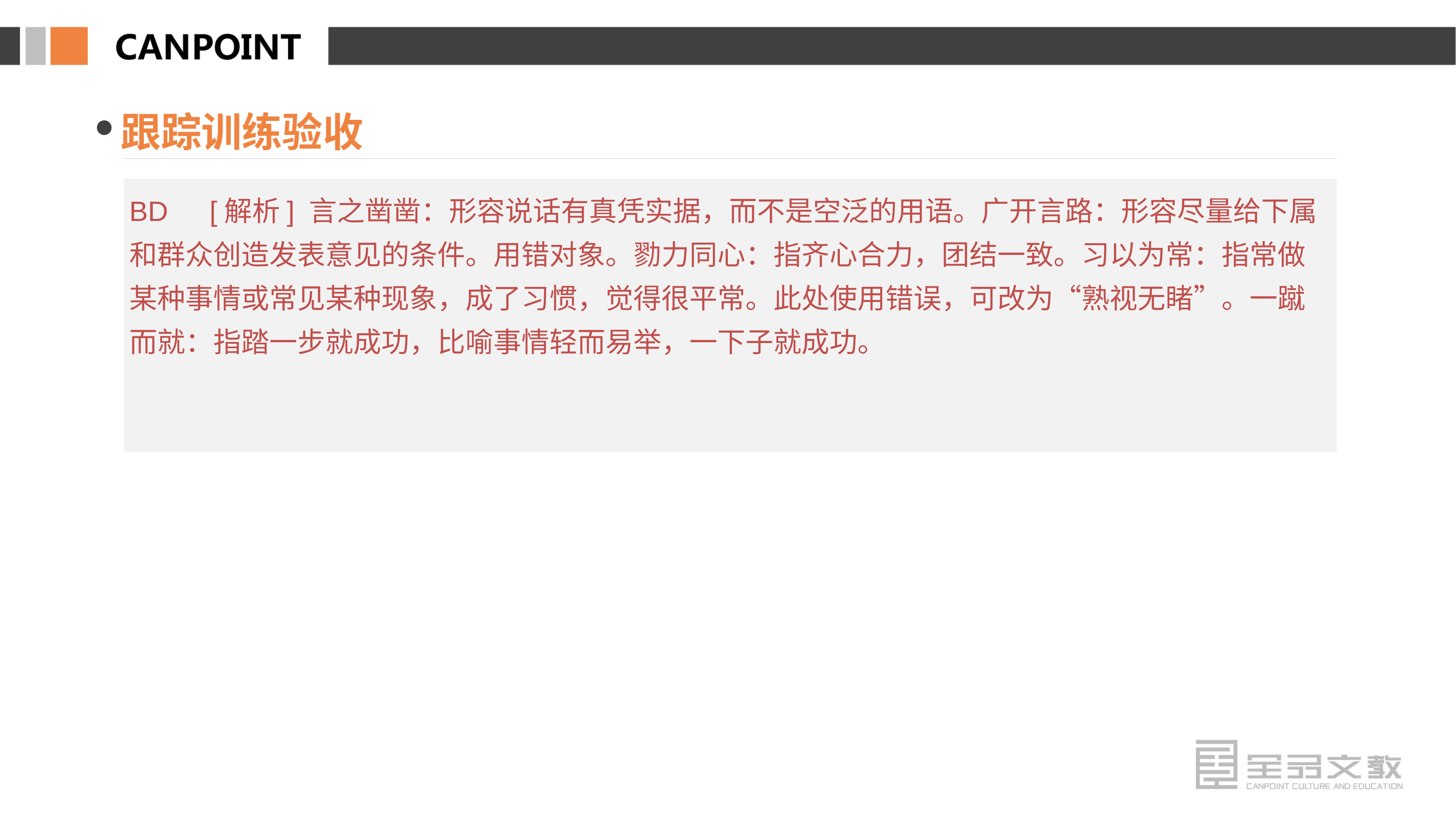

跟踪训练验收

BD　[解析] 言之凿凿：形容说话有真凭实据，而不是空泛的用语。广开言路：形容尽量给下属和群众创造发表意见的条件。用错对象。勠力同心：指齐心合力，团结一致。习以为常：指常做某种事情或常见某种现象，成了习惯，觉得很平常。此处使用错误，可改为“熟视无睹”。一蹴而就：指踏一步就成功，比喻事情轻而易举，一下子就成功。